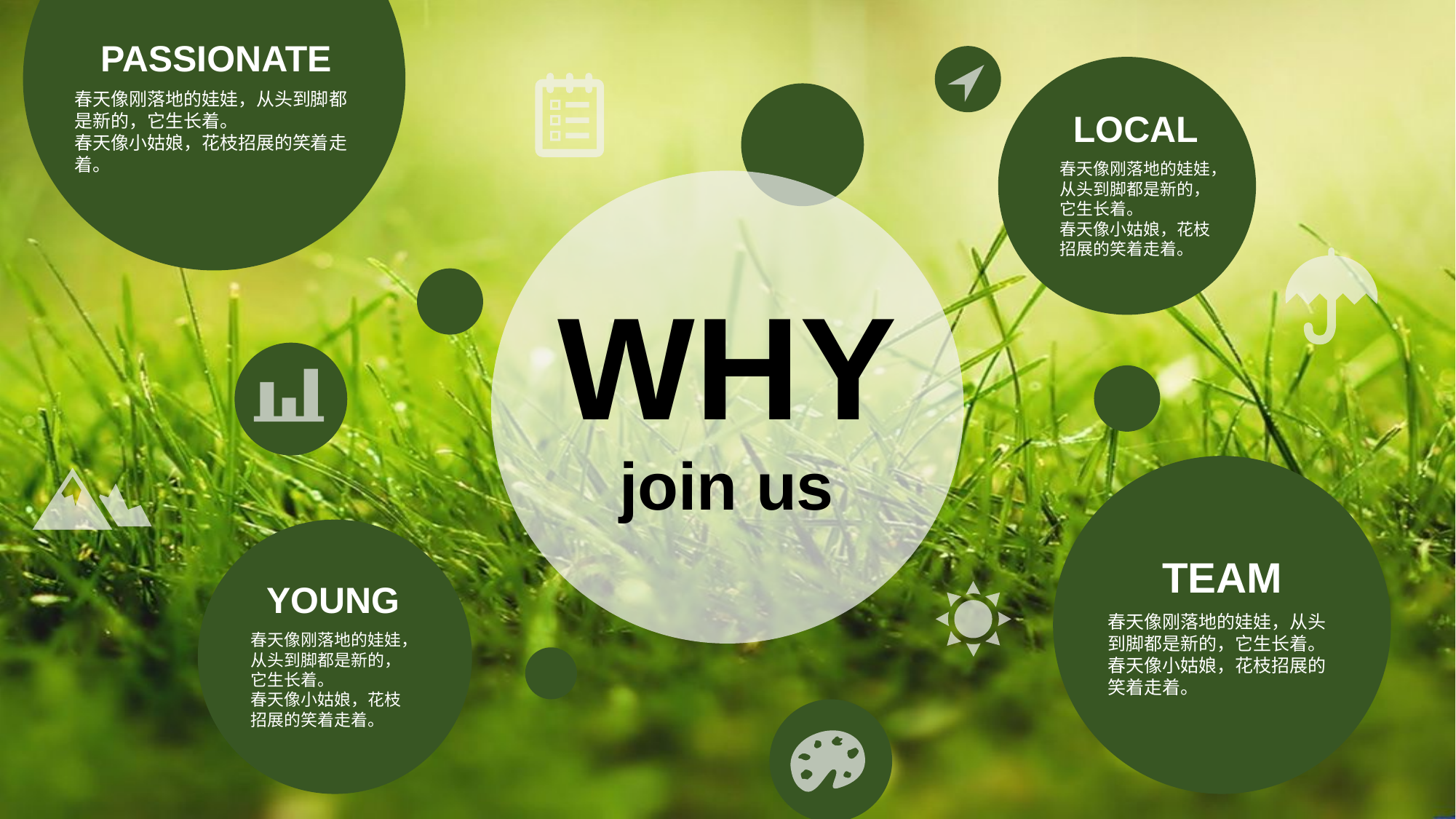

PASSIONATE
春天像刚落地的娃娃，从头到脚都是新的，它生长着。
春天像小姑娘，花枝招展的笑着走着。

LOCAL
春天像刚落地的娃娃，从头到脚都是新的，它生长着。
春天像小姑娘，花枝招展的笑着走着。

WHY
join us

TEAM
春天像刚落地的娃娃，从头到脚都是新的，它生长着。
春天像小姑娘，花枝招展的笑着走着。

YOUNG
春天像刚落地的娃娃，从头到脚都是新的，它生长着。
春天像小姑娘，花枝招展的笑着走着。